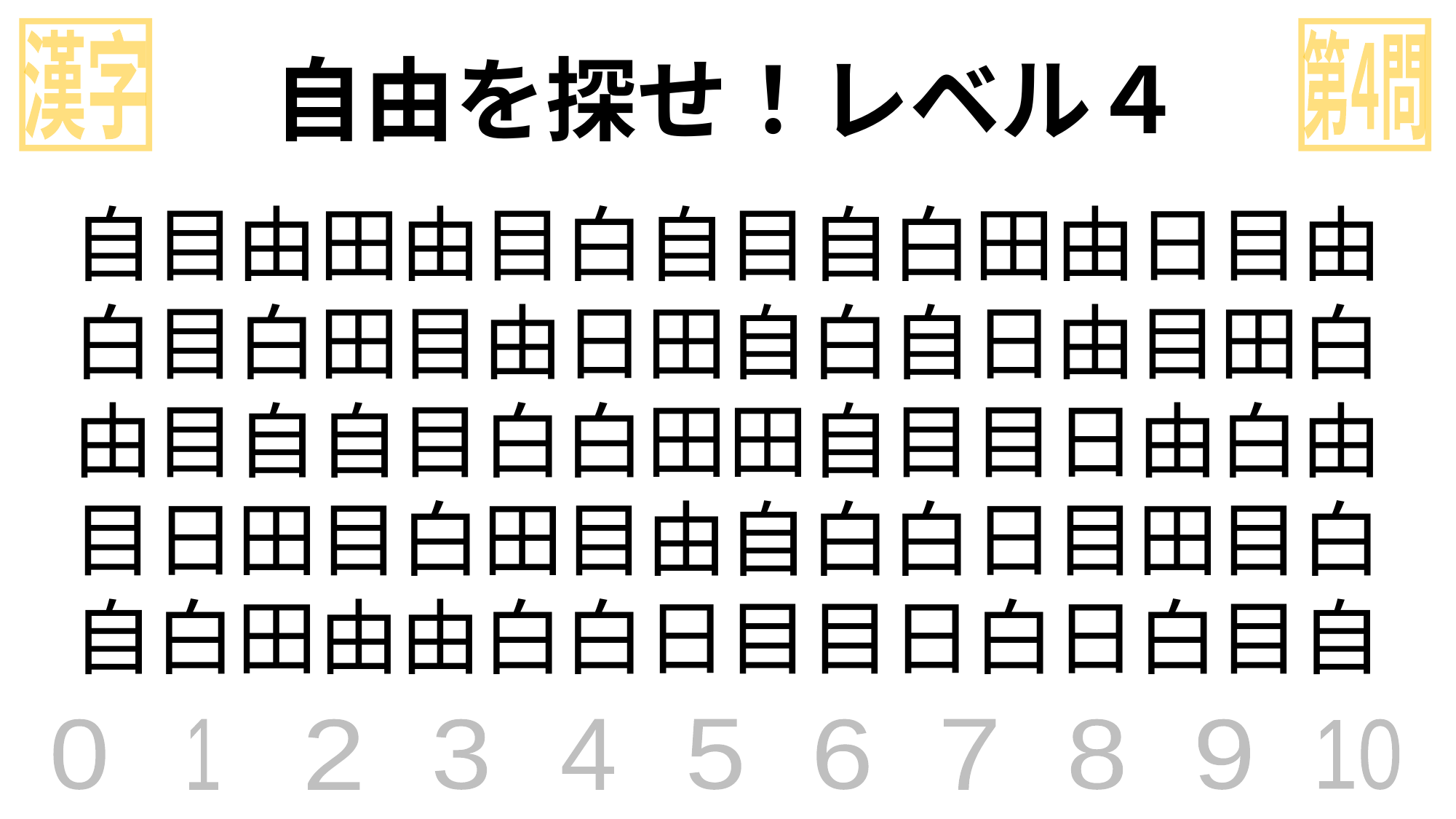

漢字

第4問
自由を探せ！レベル４
自目由田由目白自目自白田由日目由
白目白田目由日田自白自日由目田白
由目自自目白白田田自目目日由白由
目日田目白田目由自白白日目田目白
自白田由由白白日目目日白日白目自
0
1
2
3
4
5
6
7
8
9
10